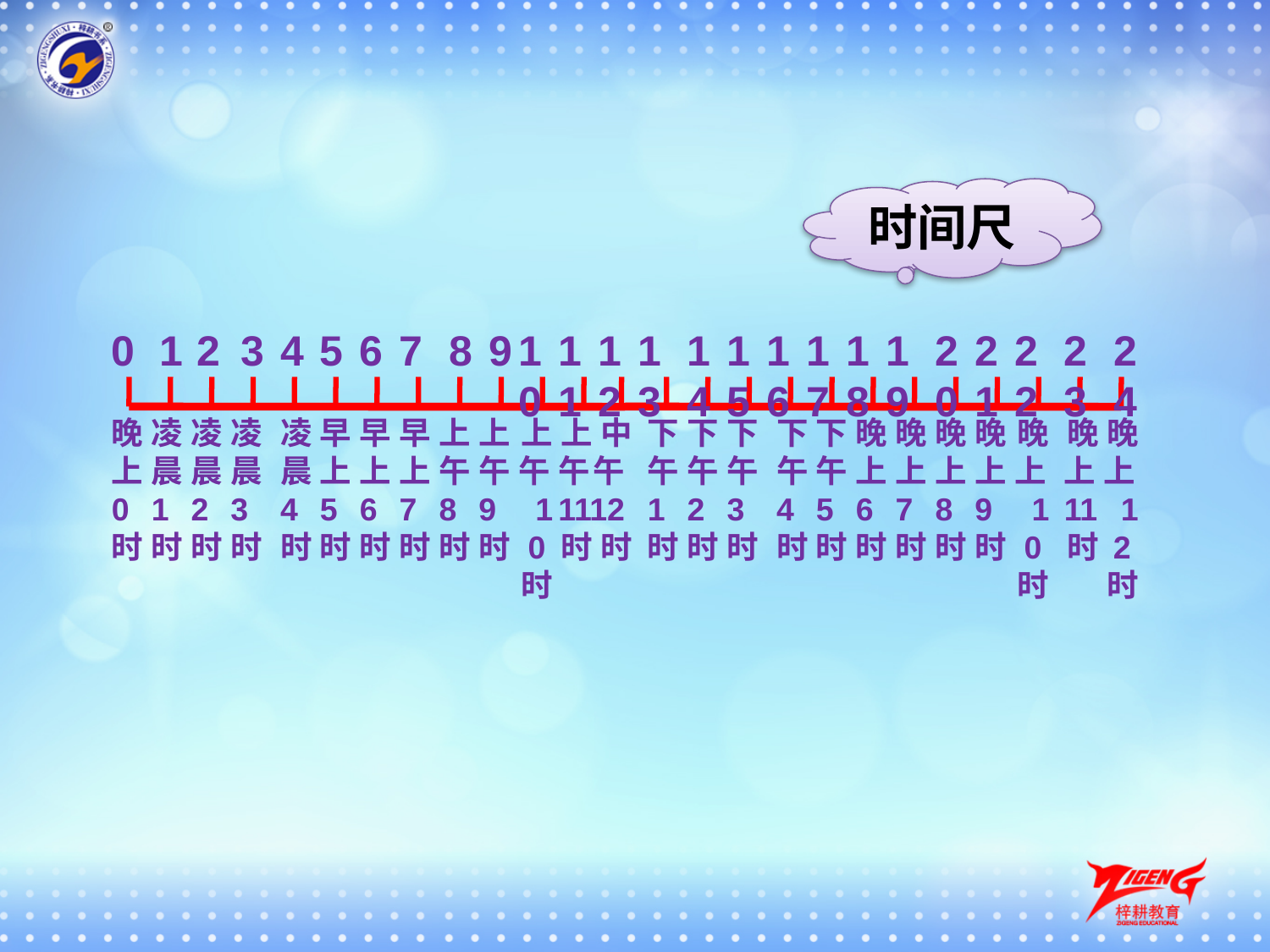

时间尺
0
1
2
3
4
5
6
7
8
9
10
11
12
13
14
15
16
17
18
19
20
21
22
23
24
晚上0时
凌晨1时
凌晨2时
凌晨3时
凌晨4时
早上5时
早上6时
早上7时
上午8时
上午9时
上午10时
上午11时
中午12时
下午1时
下午2时
下午3时
下午4时
下午5时
晚上6时
晚上7时
晚上8时
晚上9时
晚上10时
晚上11时
晚上12时